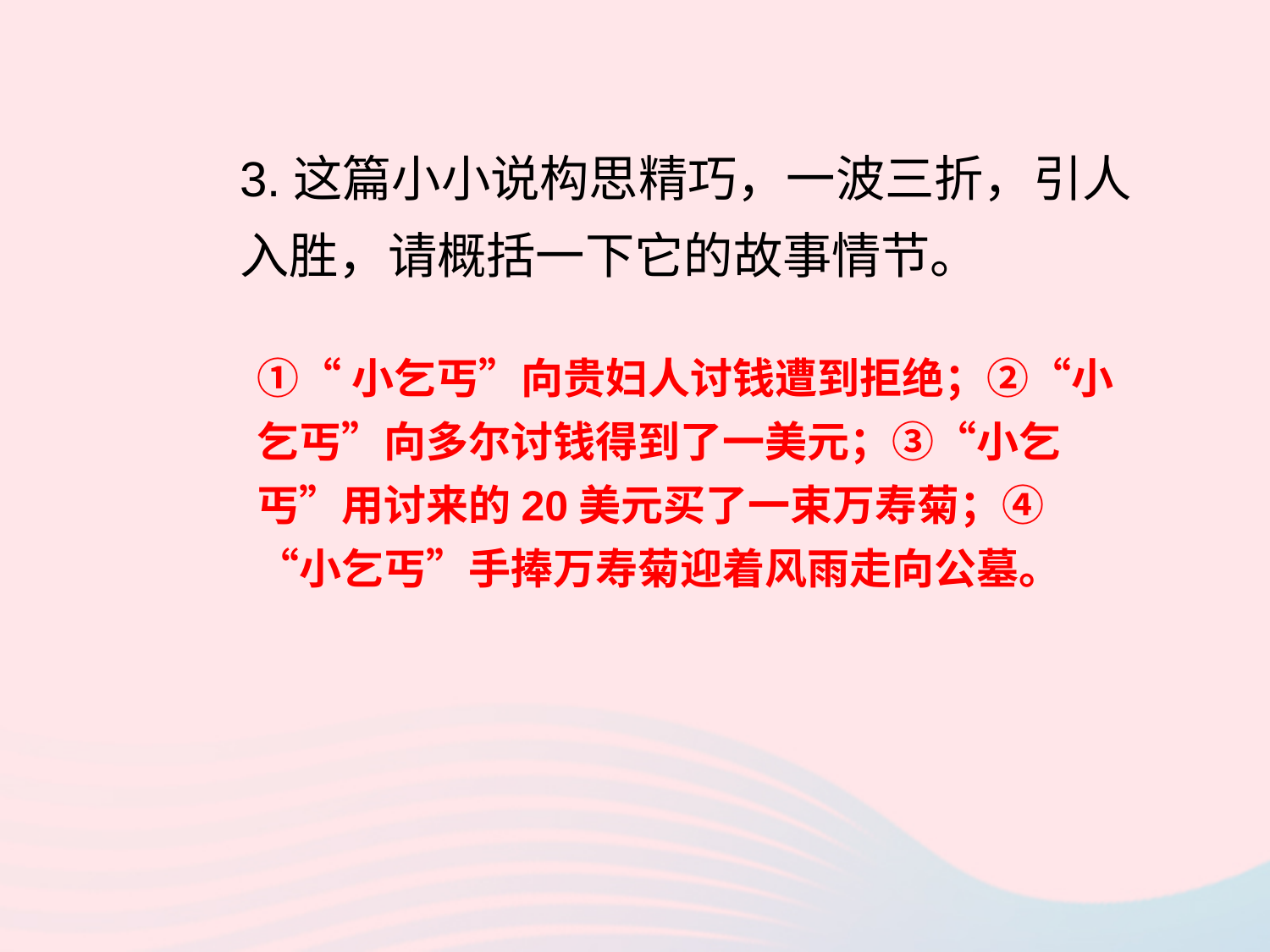

3.这篇小小说构思精巧，一波三折，引人入胜，请概括一下它的故事情节。
①“小乞丐”向贵妇人讨钱遭到拒绝；②“小乞丐”向多尔讨钱得到了一美元；③“小乞丐”用讨来的20美元买了一束万寿菊；④“小乞丐”手捧万寿菊迎着风雨走向公墓。